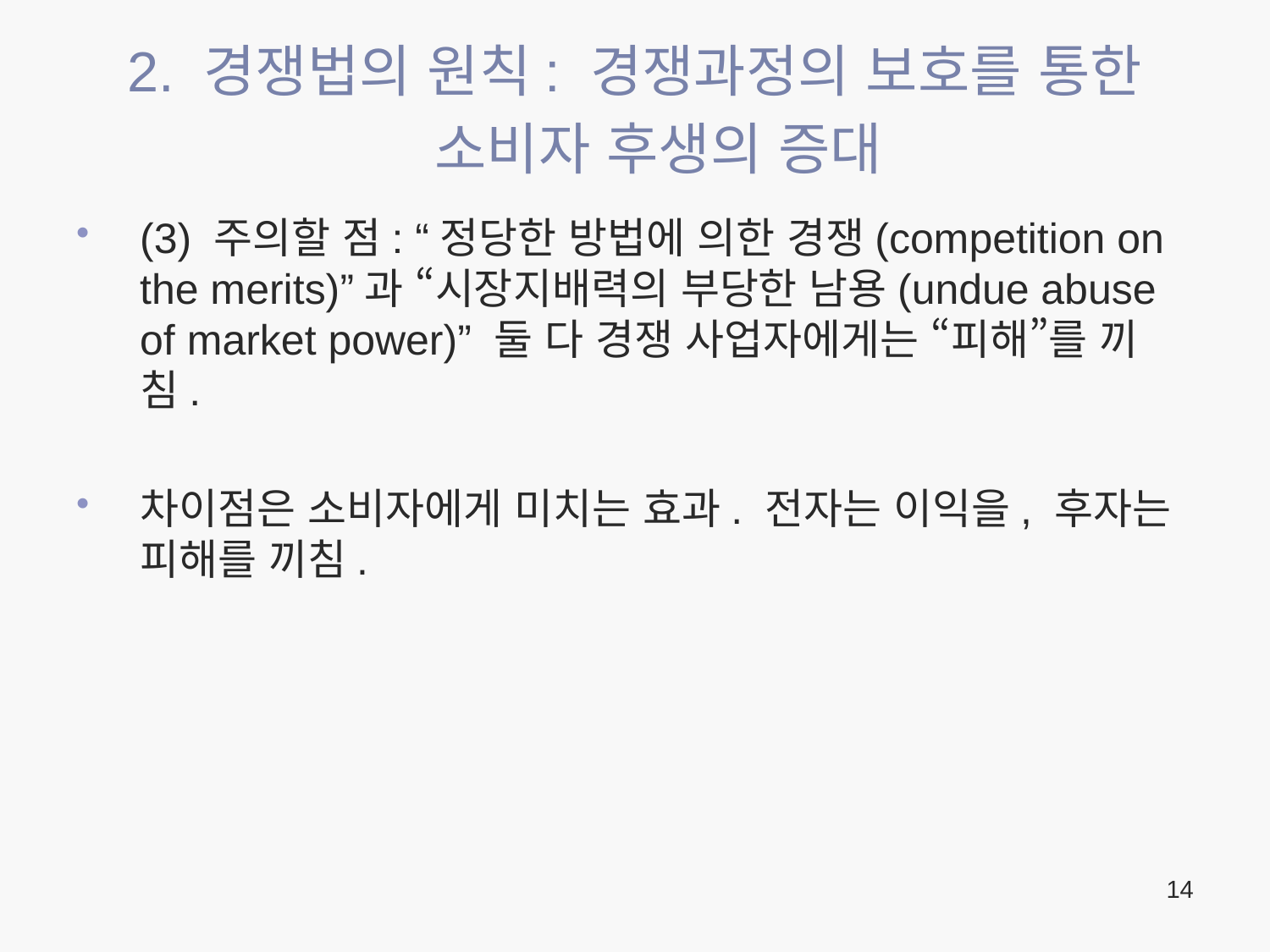

# 2. 경쟁법의 원칙: 경쟁과정의 보호를 통한 소비자 후생의 증대
(3) 주의할 점: “정당한 방법에 의한 경쟁(competition on the merits)”과 “시장지배력의 부당한 남용(undue abuse of market power)” 둘 다 경쟁 사업자에게는 “피해”를 끼침.

차이점은 소비자에게 미치는 효과. 전자는 이익을, 후자는 피해를 끼침.

14